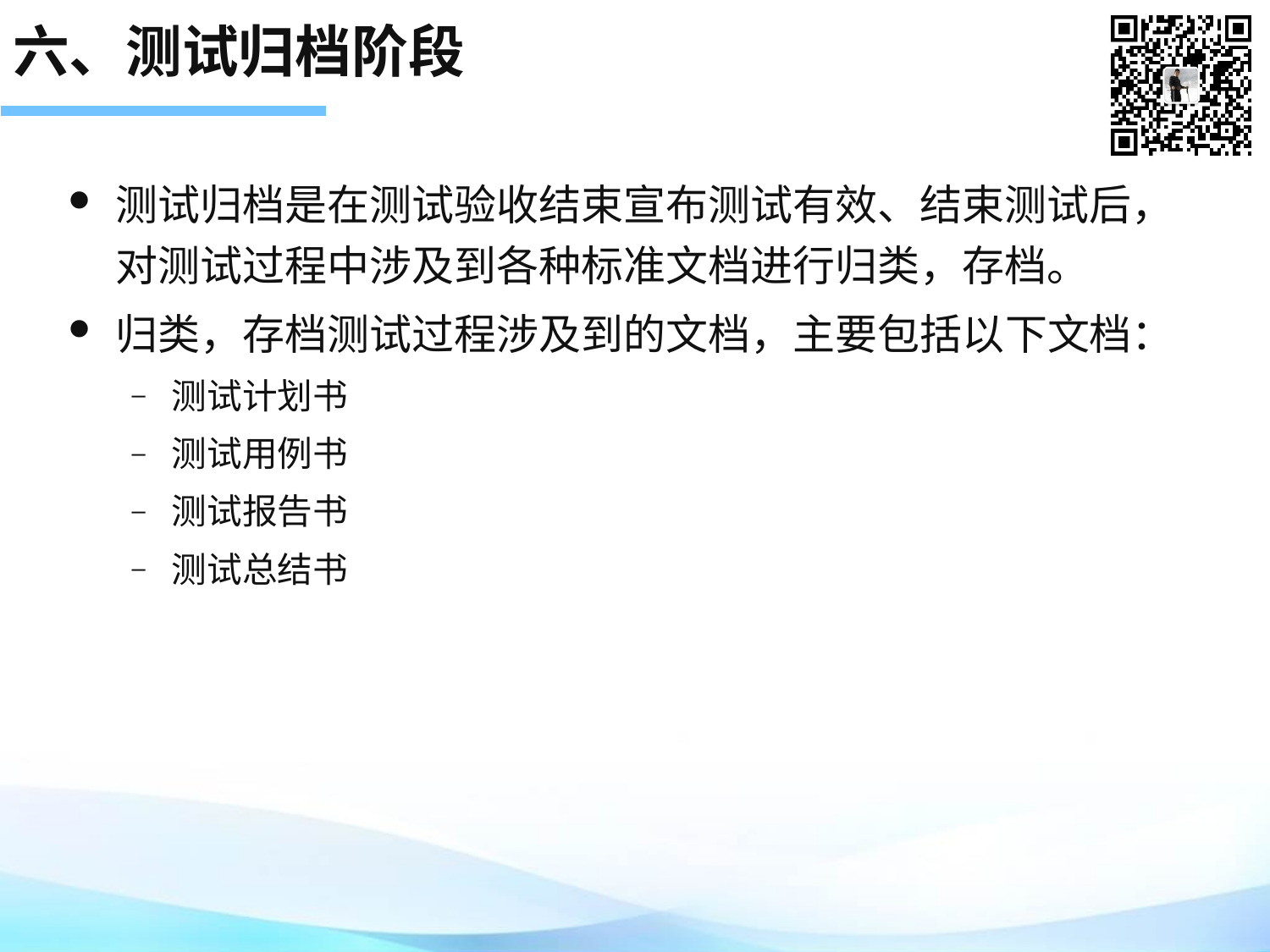

# 六、测试归档阶段
测试归档是在测试验收结束宣布测试有效、结束测试后，对测试过程中涉及到各种标准文档进行归类，存档。
归类，存档测试过程涉及到的文档，主要包括以下文档：
测试计划书
测试用例书
测试报告书
测试总结书